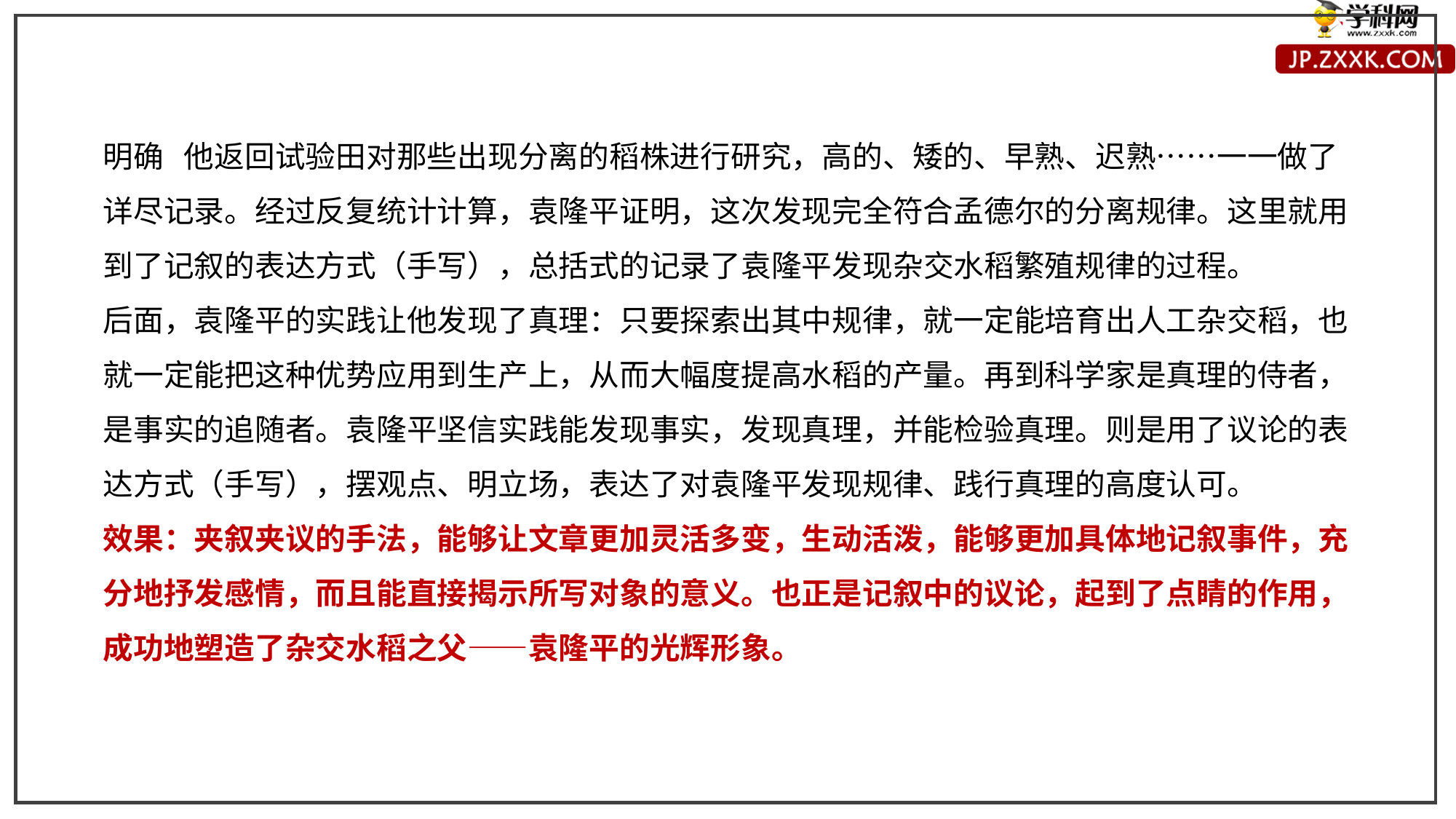

明确   他返回试验田对那些出现分离的稻株进行研究，高的、矮的、早熟、迟熟……一一做了详尽记录。经过反复统计计算，袁隆平证明，这次发现完全符合孟德尔的分离规律。这里就用到了记叙的表达方式（手写），总括式的记录了袁隆平发现杂交水稻繁殖规律的过程。
后面，袁隆平的实践让他发现了真理：只要探索出其中规律，就一定能培育出人工杂交稻，也就一定能把这种优势应用到生产上，从而大幅度提高水稻的产量。再到科学家是真理的侍者，是事实的追随者。袁隆平坚信实践能发现事实，发现真理，并能检验真理。则是用了议论的表达方式（手写），摆观点、明立场，表达了对袁隆平发现规律、践行真理的高度认可。
效果：夹叙夹议的手法，能够让文章更加灵活多变，生动活泼，能够更加具体地记叙事件，充分地抒发感情，而且能直接揭示所写对象的意义。也正是记叙中的议论，起到了点睛的作用，成功地塑造了杂交水稻之父——袁隆平的光辉形象。